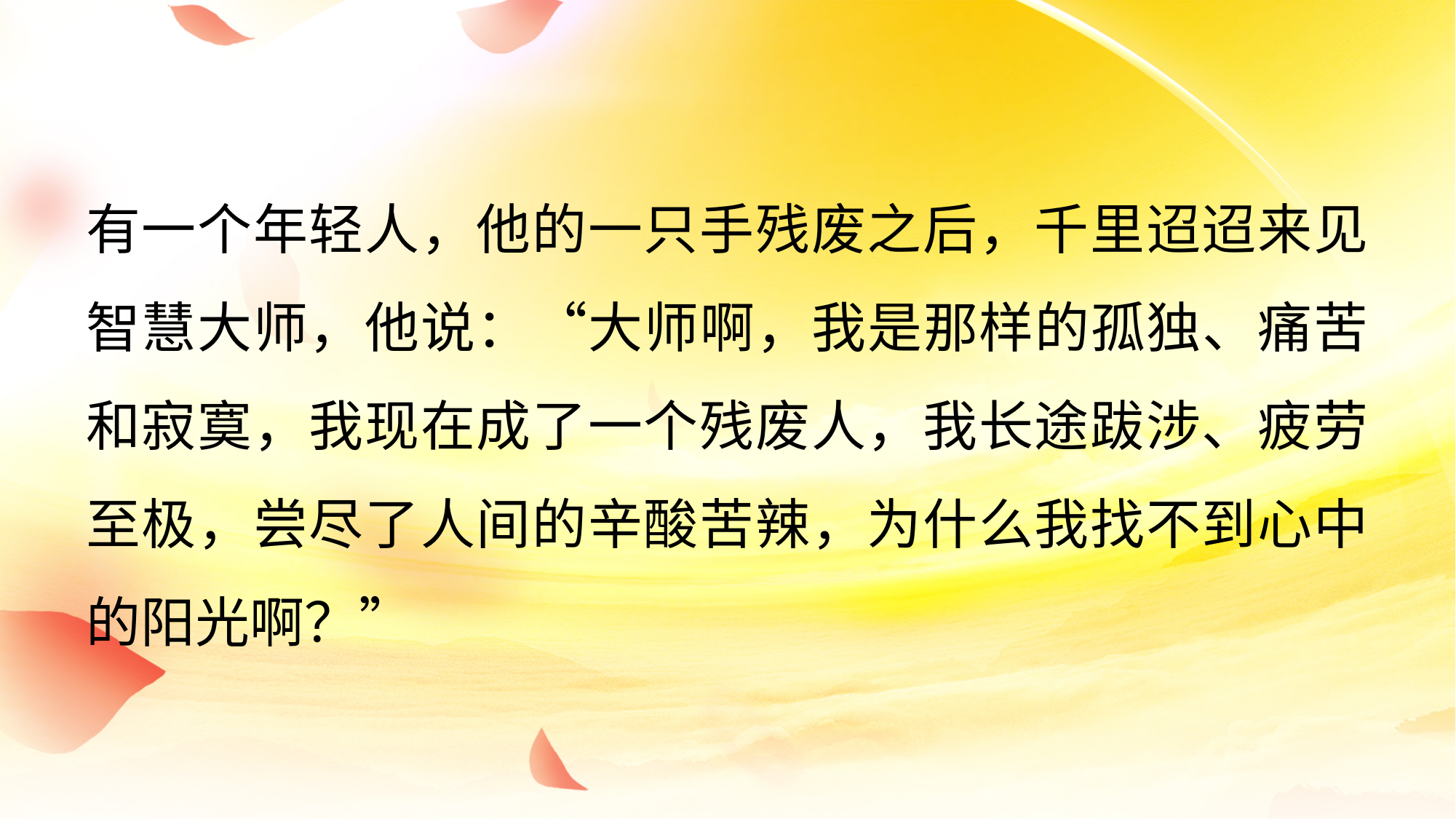

有一个年轻人，他的一只手残废之后，千里迢迢来见智慧大师，他说：“大师啊，我是那样的孤独、痛苦和寂寞，我现在成了一个残废人，我长途跋涉、疲劳至极，尝尽了人间的辛酸苦辣，为什么我找不到心中的阳光啊？”